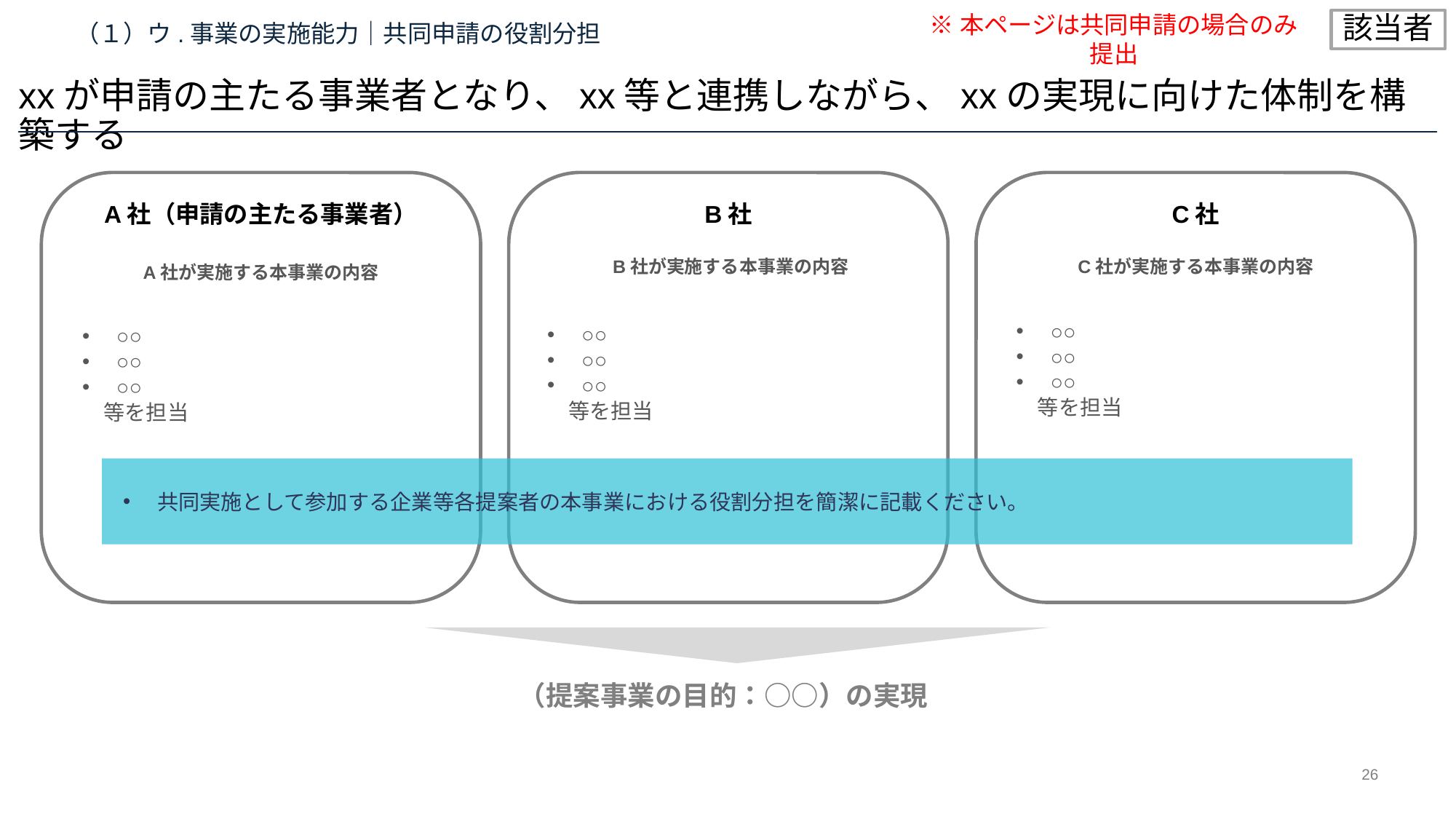

※本ページは共同申請の場合のみ提出
該当者
# （１）ウ.事業の実施能力｜共同申請の役割分担
xxが申請の主たる事業者となり、xx等と連携しながら、xxの実現に向けた体制を構築する
A社（申請の主たる事業者）
B社
C社
C社が実施する本事業の内容
B社が実施する本事業の内容
A社が実施する本事業の内容
○○
○○
○○
　等を担当
○○
○○
○○
　等を担当
○○
○○
○○
　等を担当
共同実施として参加する企業等各提案者の本事業における役割分担を簡潔に記載ください。

（提案事業の目的：○○）の実現